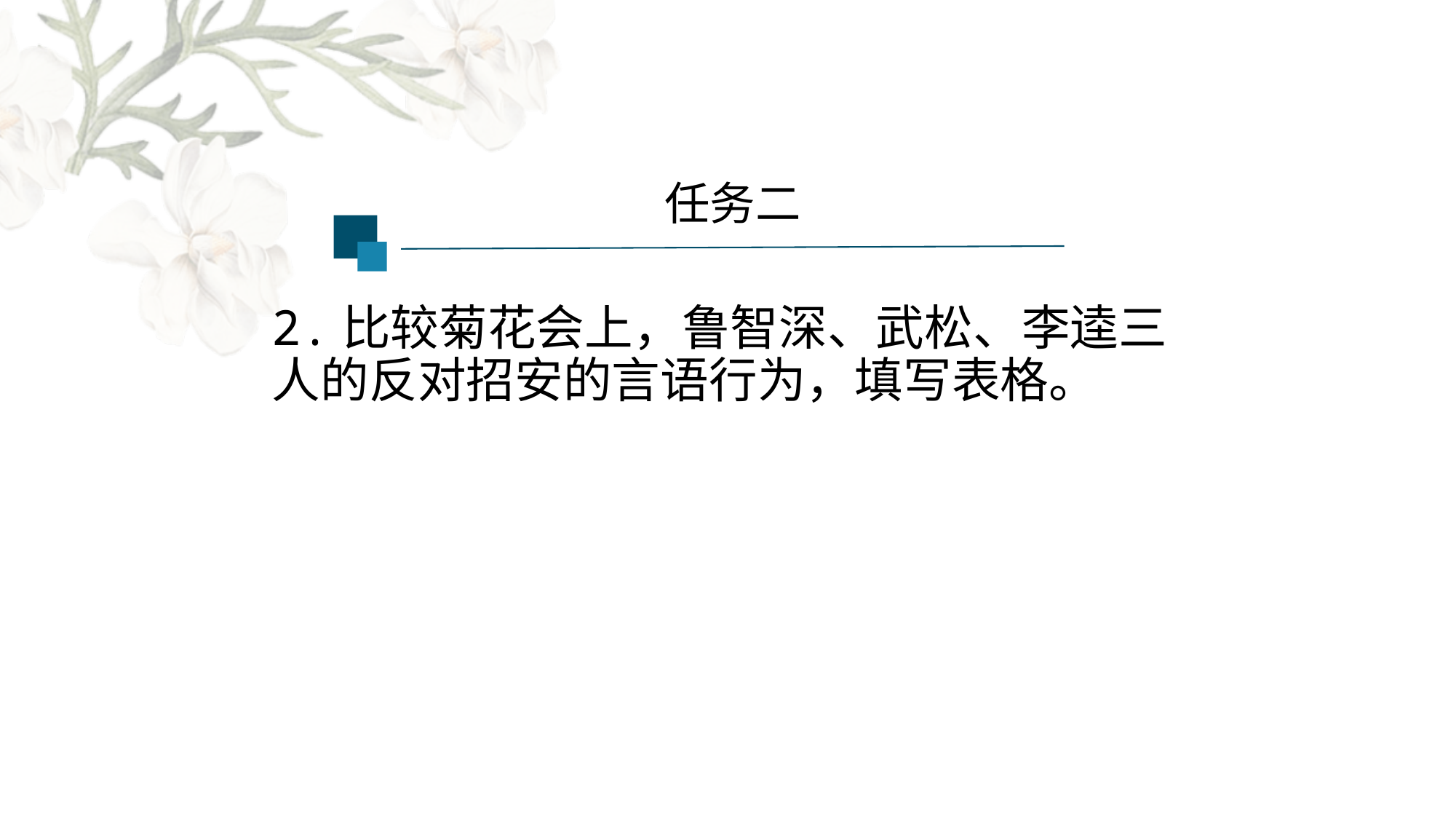

任务二

2.比较菊花会上，鲁智深、武松、李逵三人的反对招安的言语行为，填写表格。